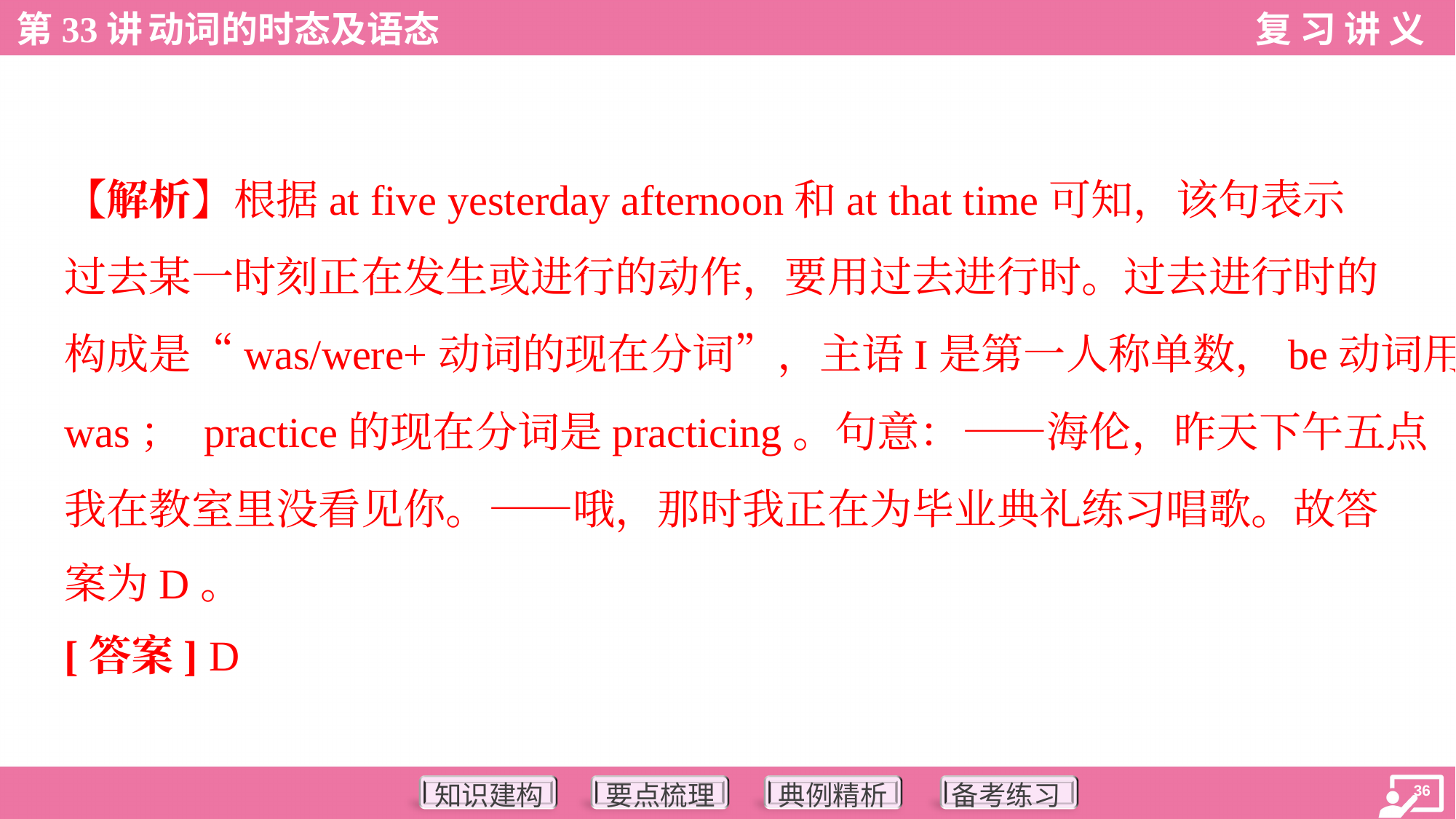

【解析】根据at five yesterday afternoon和at that time可知，该句表示
过去某一时刻正在发生或进行的动作，要用过去进行时。过去进行时的
构成是“was/were+动词的现在分词”，主语I是第一人称单数，be动词用
was； practice的现在分词是practicing。句意：——海伦，昨天下午五点
我在教室里没看见你。——哦，那时我正在为毕业典礼练习唱歌。故答
案为D。
[答案] D